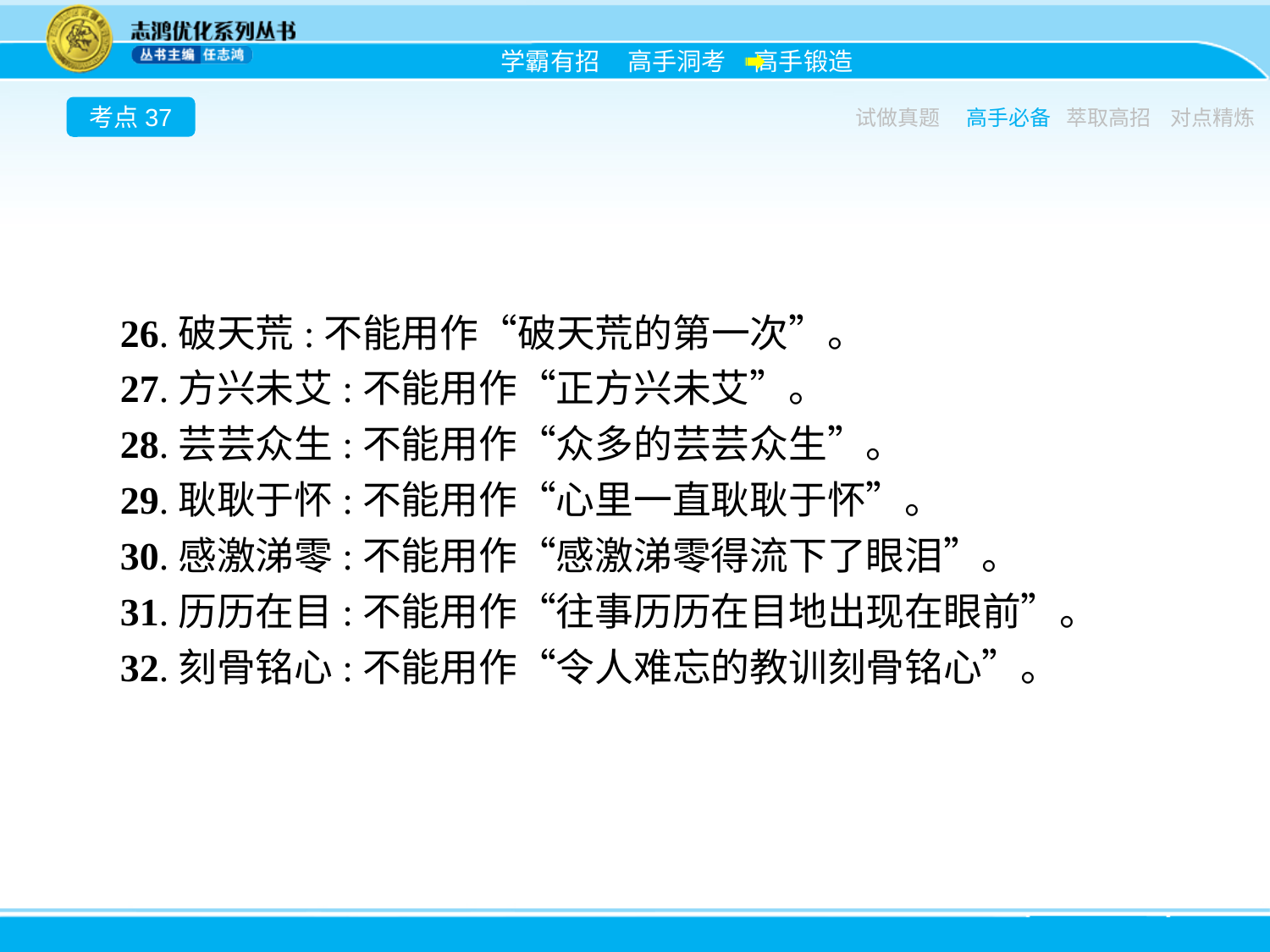

考点37
试做真题
高手必备
萃取高招
对点精炼
26.破天荒:不能用作“破天荒的第一次”。
27.方兴未艾:不能用作“正方兴未艾”。
28.芸芸众生:不能用作“众多的芸芸众生”。
29.耿耿于怀:不能用作“心里一直耿耿于怀”。
30.感激涕零:不能用作“感激涕零得流下了眼泪”。
31.历历在目:不能用作“往事历历在目地出现在眼前”。
32.刻骨铭心:不能用作“令人难忘的教训刻骨铭心”。